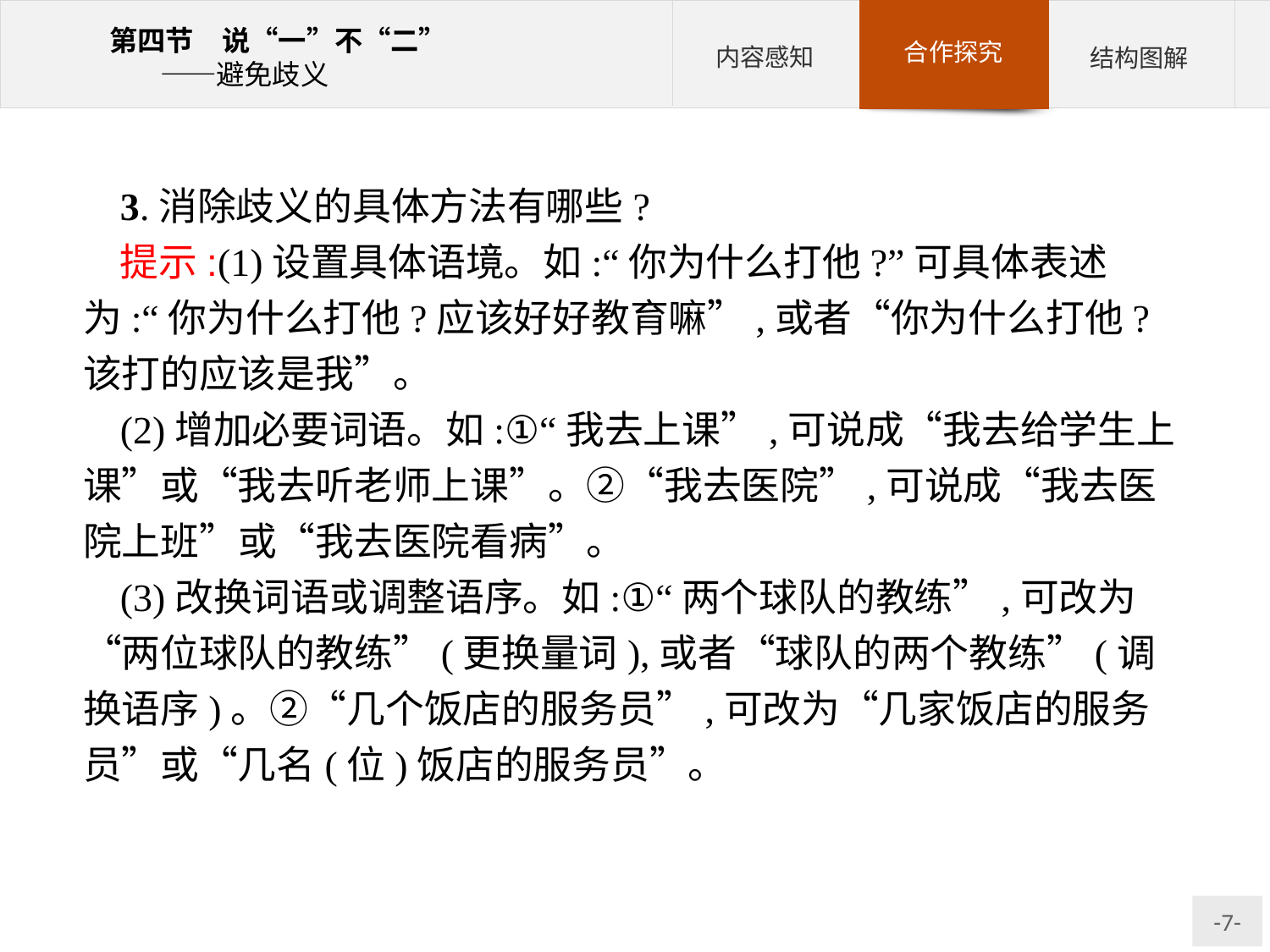

3.消除歧义的具体方法有哪些?
提示:(1)设置具体语境。如:“你为什么打他?”可具体表述为:“你为什么打他?应该好好教育嘛”,或者“你为什么打他?该打的应该是我”。
(2)增加必要词语。如:①“我去上课”,可说成“我去给学生上课”或“我去听老师上课”。②“我去医院”,可说成“我去医院上班”或“我去医院看病”。
(3)改换词语或调整语序。如:①“两个球队的教练”,可改为“两位球队的教练”(更换量词),或者“球队的两个教练”(调换语序)。②“几个饭店的服务员”,可改为“几家饭店的服务员”或“几名(位)饭店的服务员”。